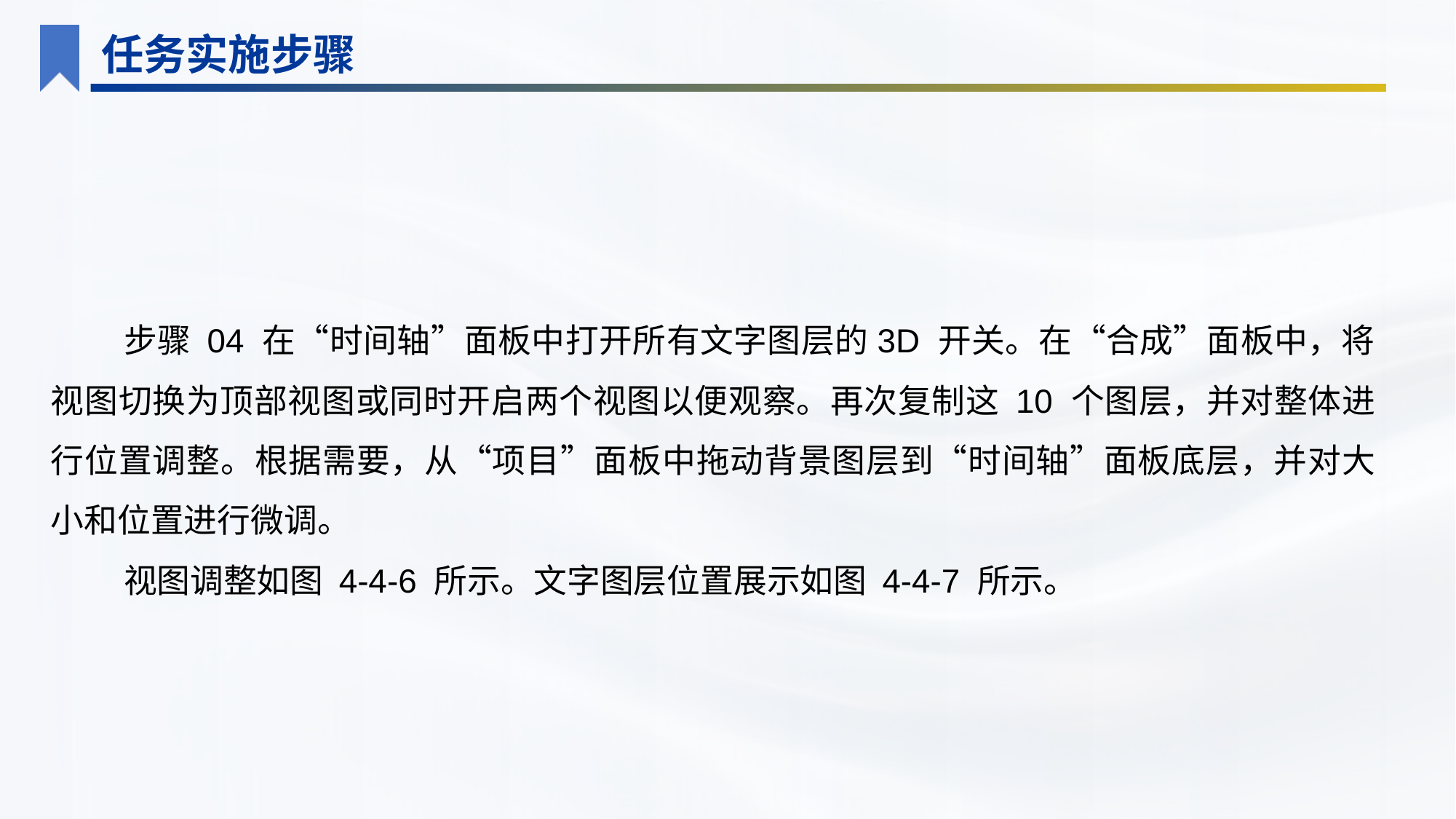

任务实施步骤
步骤 04 在“时间轴”面板中打开所有文字图层的3D 开关。在“合成”面板中，将视图切换为顶部视图或同时开启两个视图以便观察。再次复制这 10 个图层，并对整体进行位置调整。根据需要，从“项目”面板中拖动背景图层到“时间轴”面板底层，并对大小和位置进行微调。
视图调整如图 4-4-6 所示。文字图层位置展示如图 4-4-7 所示。